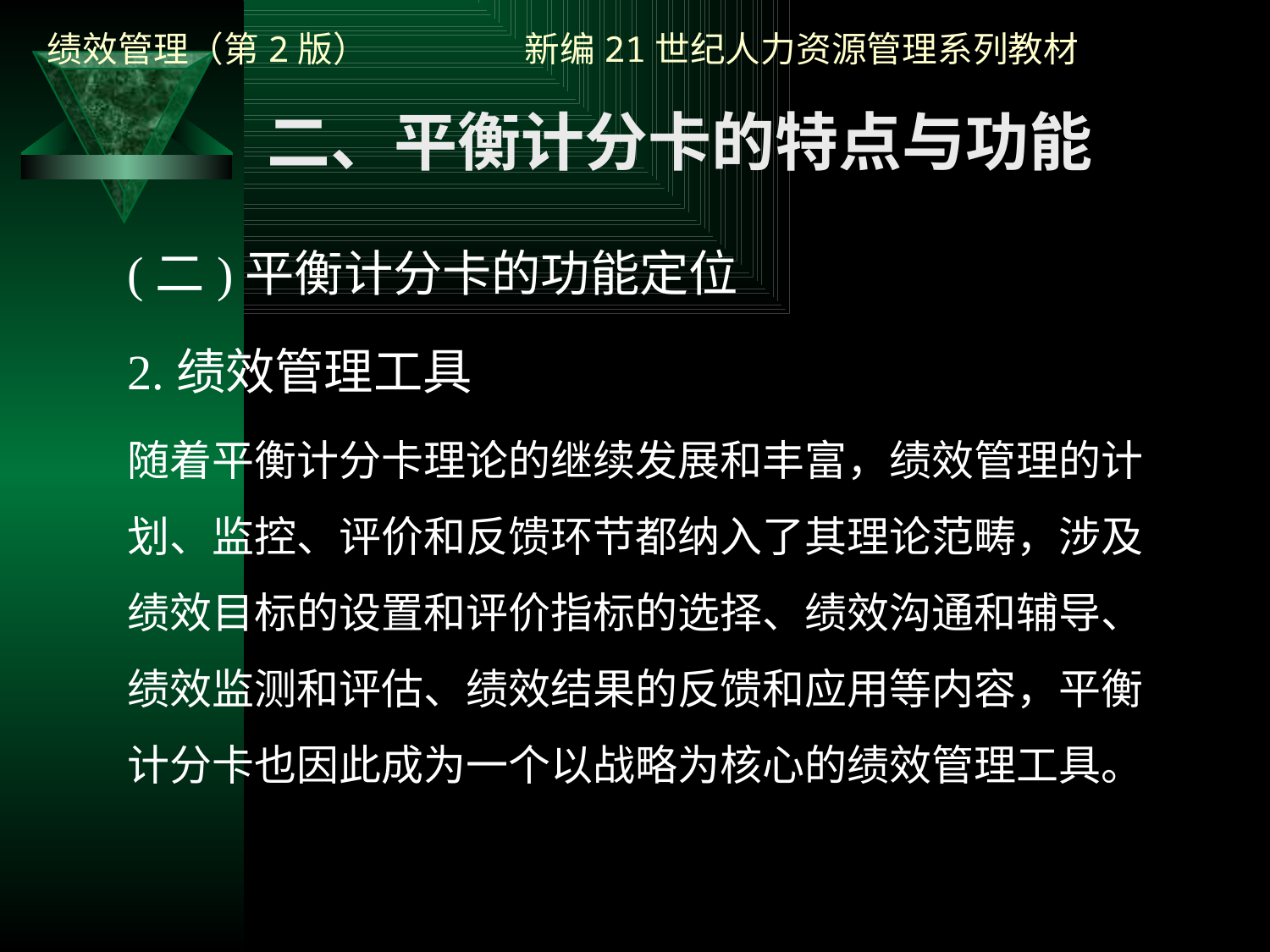

二、平衡计分卡的特点与功能
(二)平衡计分卡的功能定位
2.绩效管理工具
随着平衡计分卡理论的继续发展和丰富，绩效管理的计划、监控、评价和反馈环节都纳入了其理论范畴，涉及绩效目标的设置和评价指标的选择、绩效沟通和辅导、绩效监测和评估、绩效结果的反馈和应用等内容，平衡计分卡也因此成为一个以战略为核心的绩效管理工具。